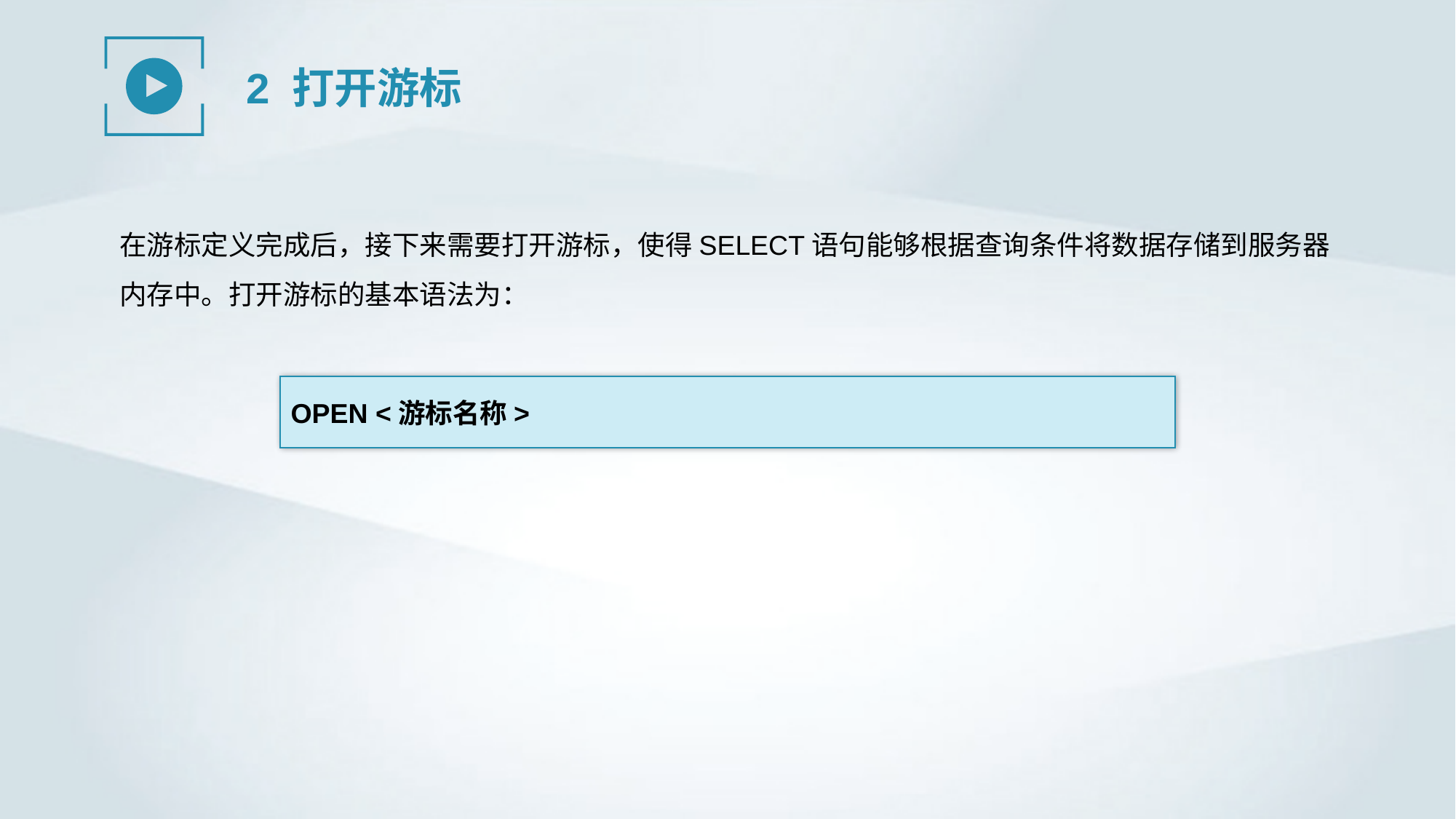

2 打开游标
在游标定义完成后，接下来需要打开游标，使得SELECT语句能够根据查询条件将数据存储到服务器内存中。打开游标的基本语法为：
OPEN <游标名称>